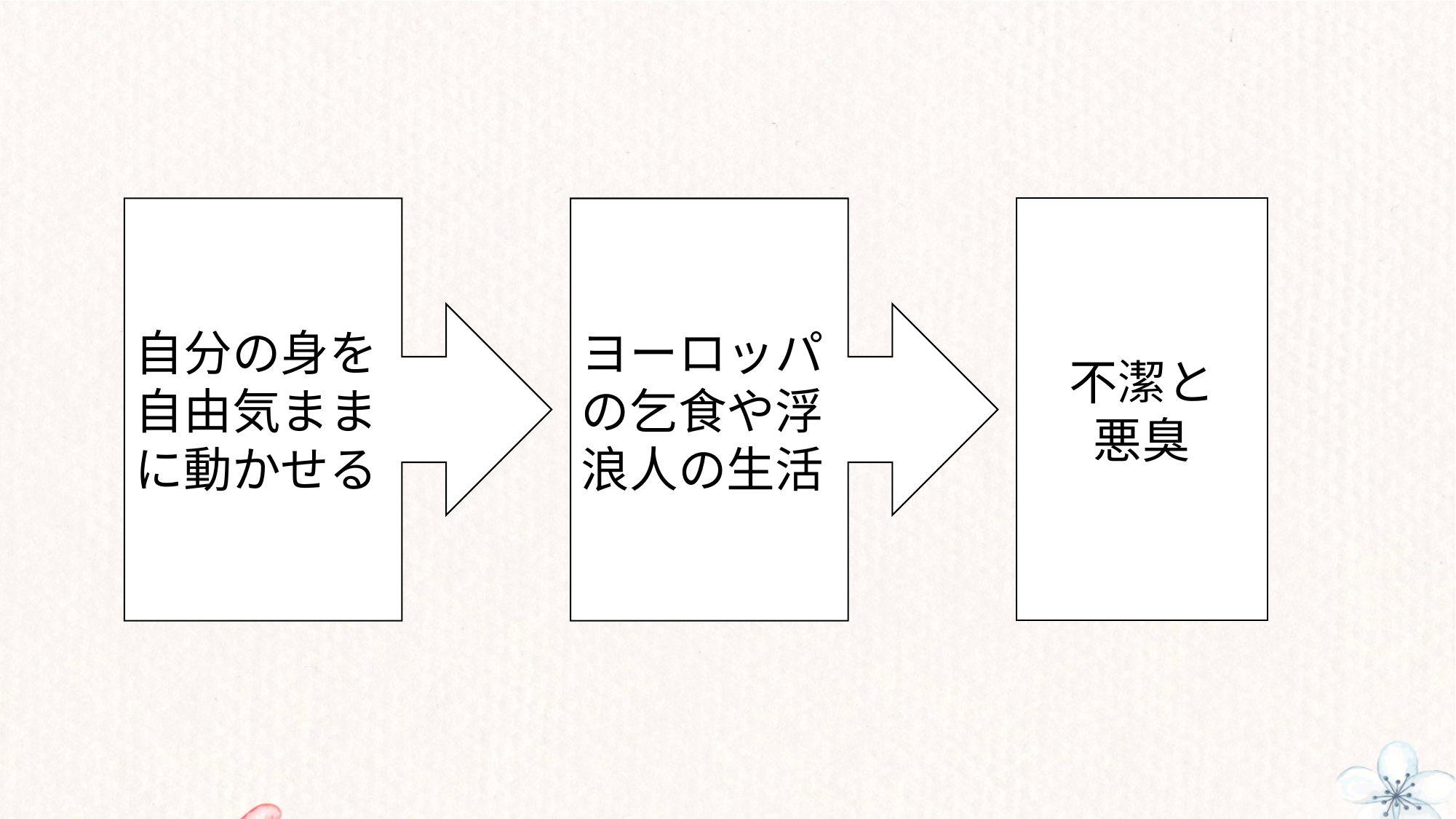

自分の身を自由気ままに動かせる
不潔と
悪臭
ヨーロッパの乞食や浮浪人の生活